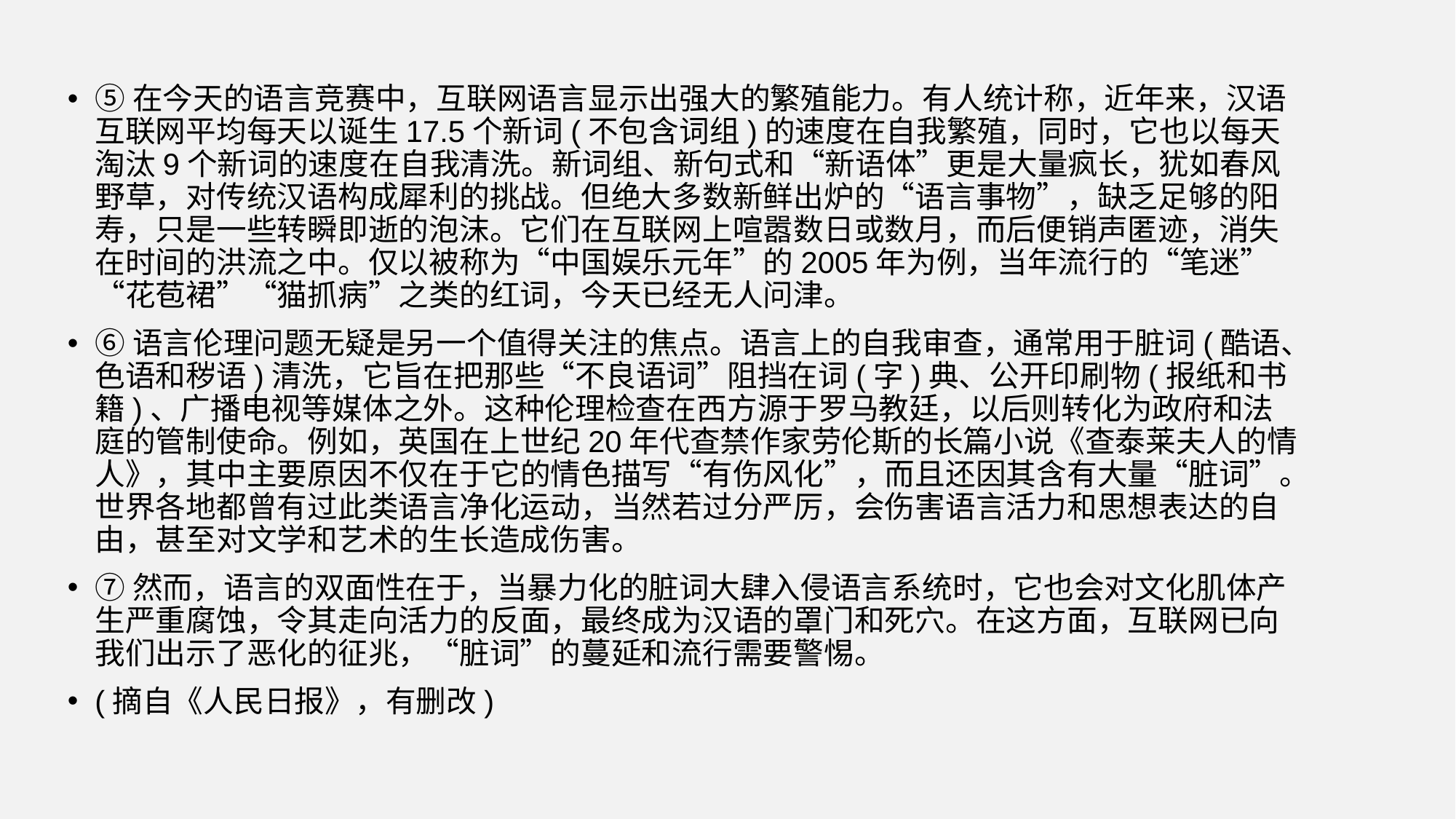

⑤在今天的语言竞赛中，互联网语言显示出强大的繁殖能力。有人统计称，近年来，汉语互联网平均每天以诞生17.5个新词(不包含词组)的速度在自我繁殖，同时，它也以每天淘汰9个新词的速度在自我清洗。新词组、新句式和“新语体”更是大量疯长，犹如春风野草，对传统汉语构成犀利的挑战。但绝大多数新鲜出炉的“语言事物”，缺乏足够的阳寿，只是一些转瞬即逝的泡沫。它们在互联网上喧嚣数日或数月，而后便销声匿迹，消失在时间的洪流之中。仅以被称为“中国娱乐元年”的2005年为例，当年流行的“笔迷”“花苞裙”“猫抓病”之类的红词，今天已经无人问津。
⑥语言伦理问题无疑是另一个值得关注的焦点。语言上的自我审查，通常用于脏词(酷语、色语和秽语)清洗，它旨在把那些“不良语词”阻挡在词(字)典、公开印刷物(报纸和书籍)、广播电视等媒体之外。这种伦理检查在西方源于罗马教廷，以后则转化为政府和法庭的管制使命。例如，英国在上世纪20年代查禁作家劳伦斯的长篇小说《查泰莱夫人的情人》，其中主要原因不仅在于它的情色描写“有伤风化”，而且还因其含有大量“脏词”。世界各地都曾有过此类语言净化运动，当然若过分严厉，会伤害语言活力和思想表达的自由，甚至对文学和艺术的生长造成伤害。
⑦然而，语言的双面性在于，当暴力化的脏词大肆入侵语言系统时，它也会对文化肌体产生严重腐蚀，令其走向活力的反面，最终成为汉语的罩门和死穴。在这方面，互联网已向我们出示了恶化的征兆，“脏词”的蔓延和流行需要警惕。
(摘自《人民日报》，有删改)